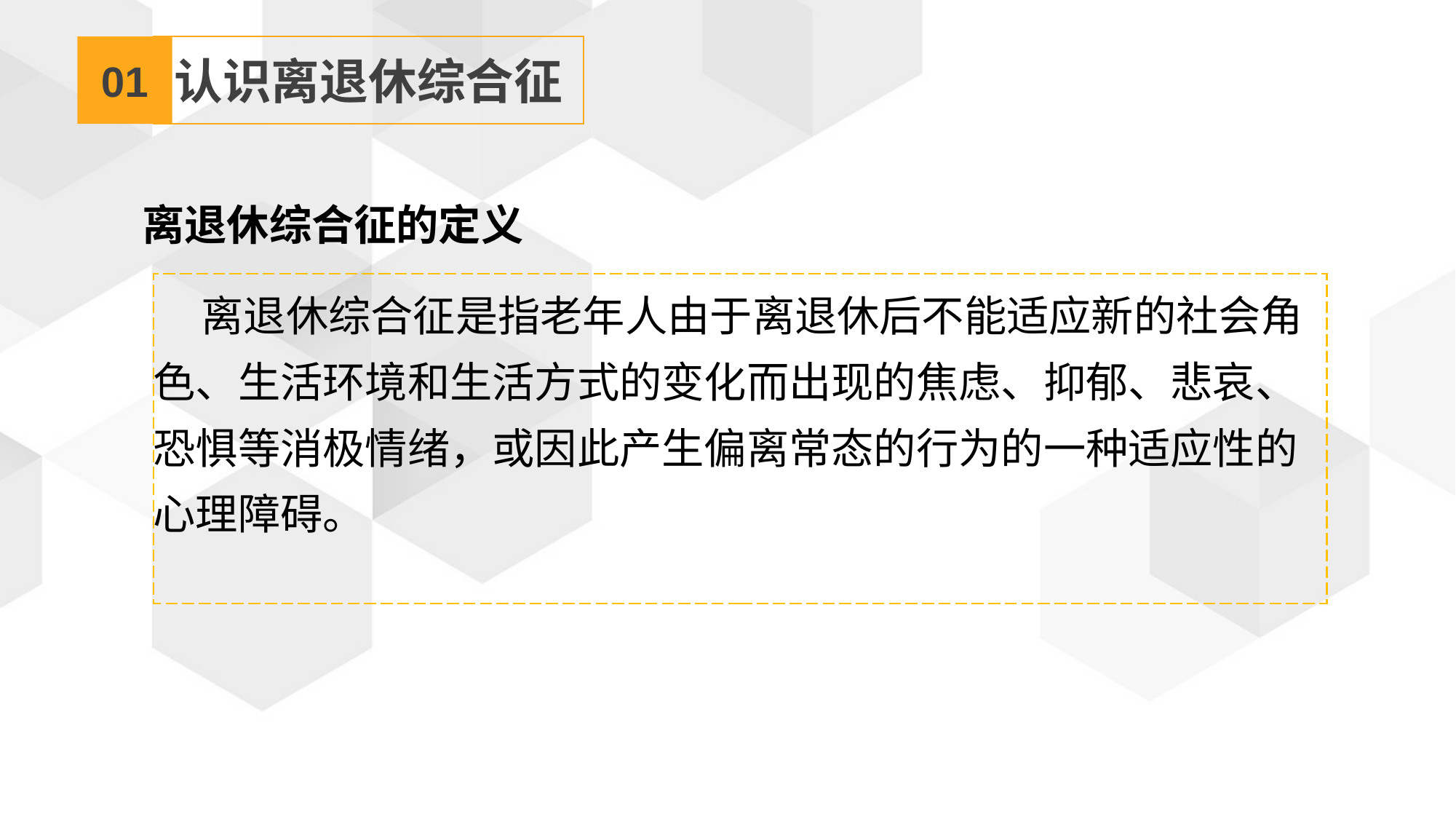

01
认识离退休综合征
离退休综合征的定义
    离退休综合征是指老年人由于离退休后不能适应新的社会角色、生活环境和生活方式的变化而出现的焦虑、抑郁、悲哀、恐惧等消极情绪，或因此产生偏离常态的行为的一种适应性的心理障碍。